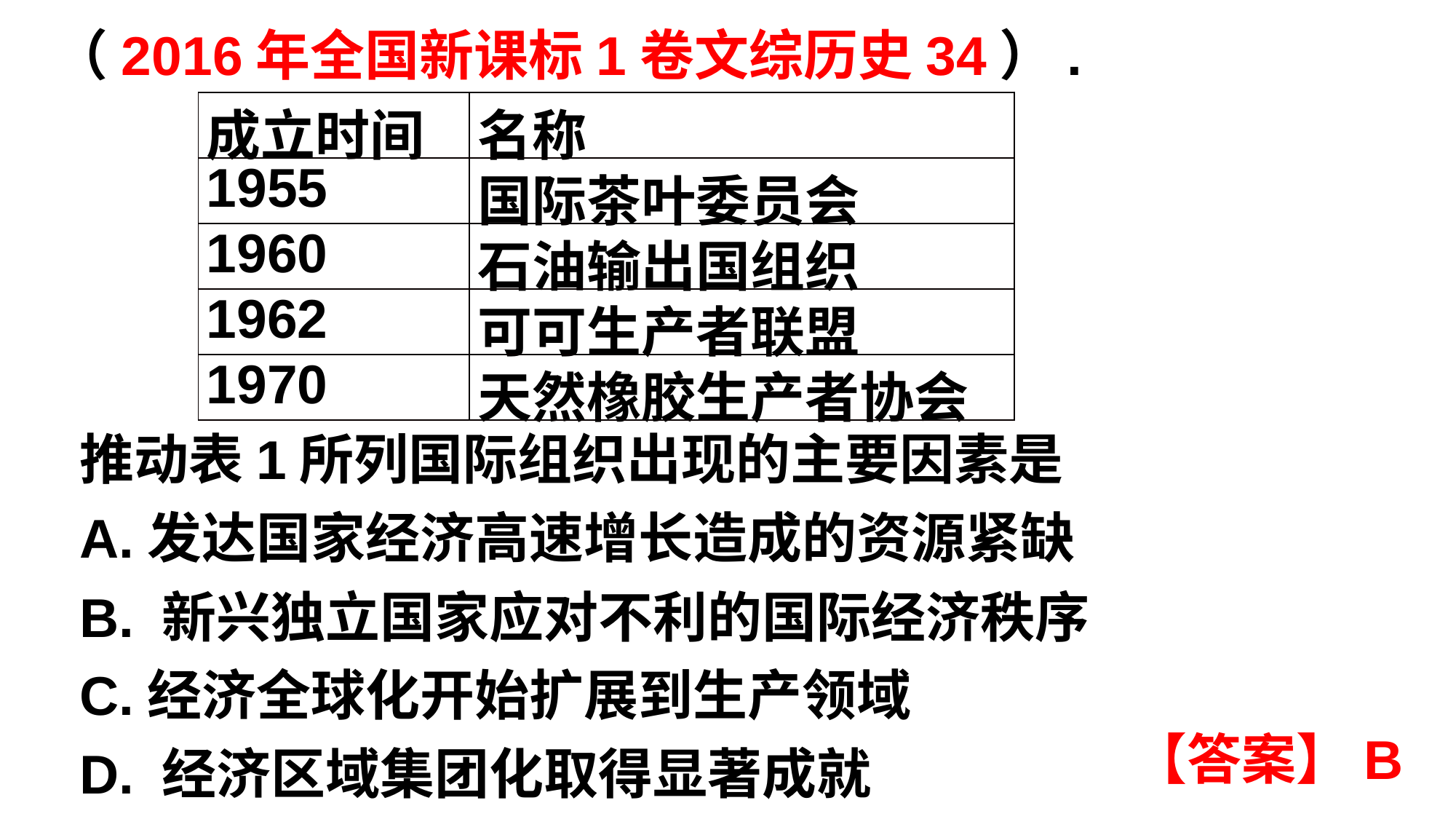

（2016年全国新课标1卷文综历史34）.
| 成立时间 | 名称 |
| --- | --- |
| 1955 | 国际茶叶委员会 |
| 1960 | 石油输出国组织 |
| 1962 | 可可生产者联盟 |
| 1970 | 天然橡胶生产者协会 |
推动表1所列国际组织出现的主要因素是A.发达国家经济高速增长造成的资源紧缺
B. 新兴独立国家应对不利的国际经济秩序C.经济全球化开始扩展到生产领域
D. 经济区域集团化取得显著成就

【答案】B